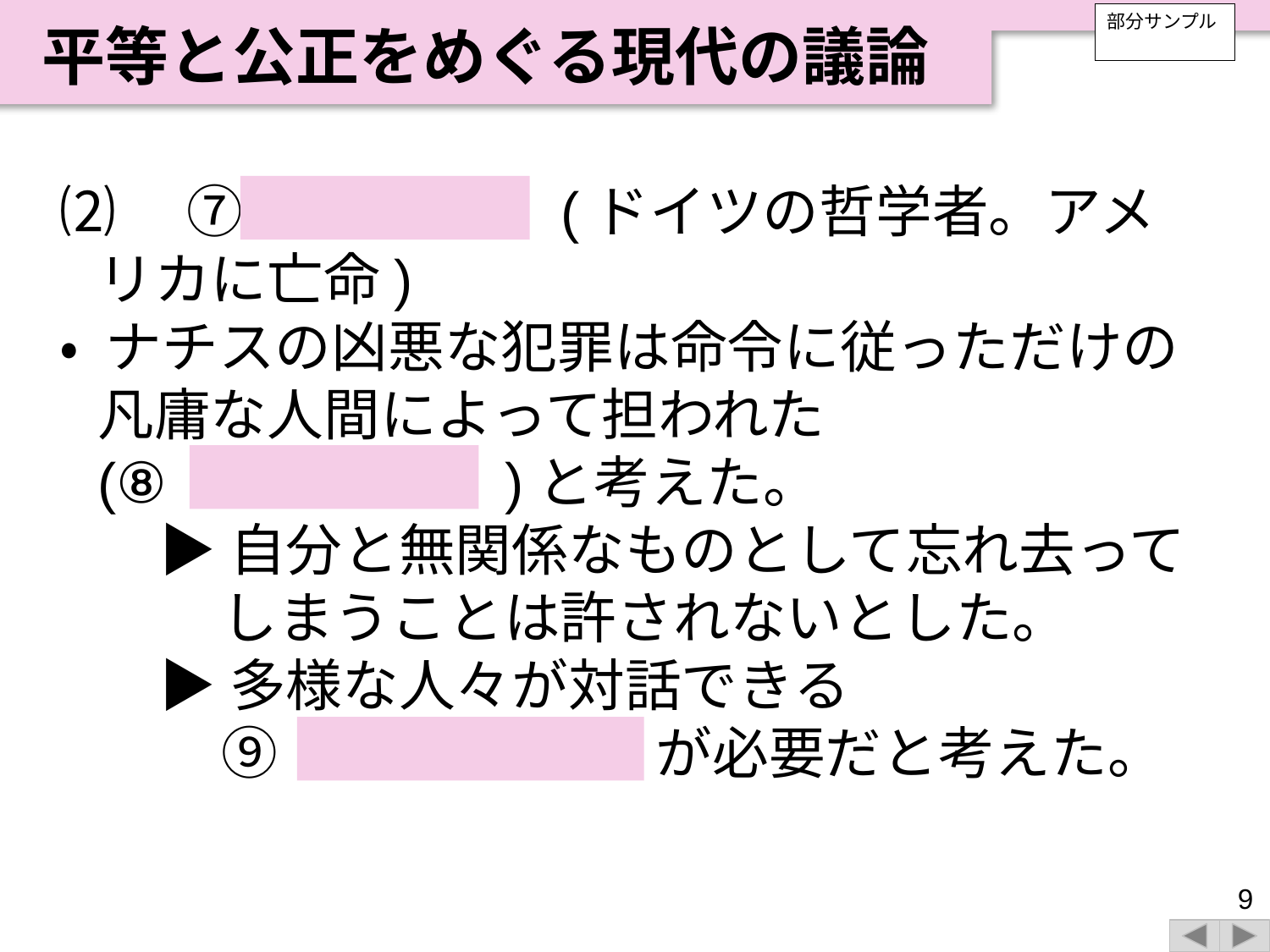

平等と公正をめぐる現代の議論
部分サンプル

⑵　⑦ アーレント (ドイツの哲学者。アメリカに亡命)
• ナチスの凶悪な犯罪は命令に従っただけの凡庸な人間によって担われた
(⑧ 悪の陳腐さ )と考えた。
▶自分と無関係なものとして忘れ去ってしまうことは許されないとした。
▶多様な人々が対話できる
⑨ 公共的な空間 が必要だと考えた。

9